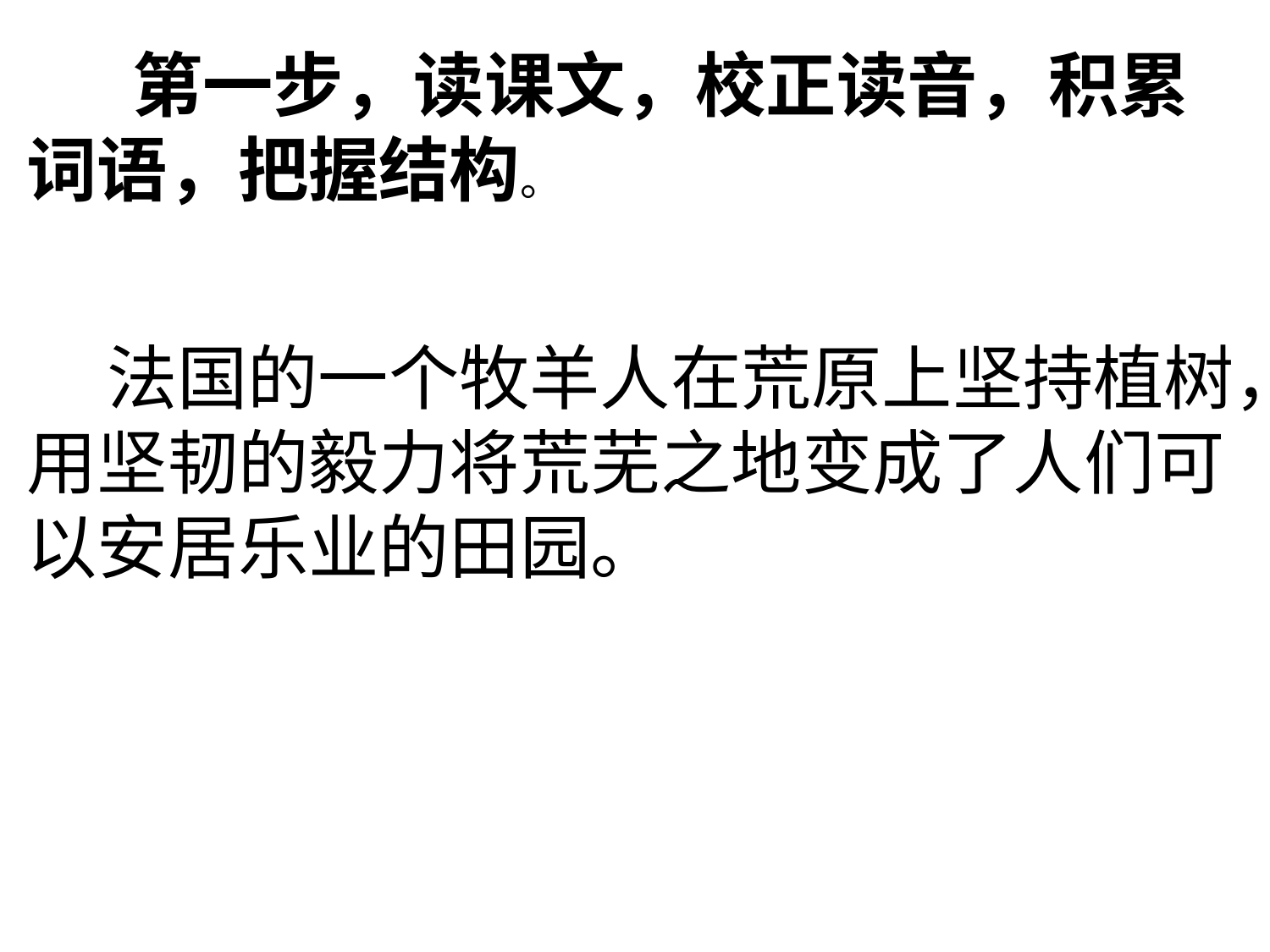

第一步，读课文，校正读音，积累词语，把握结构。

    法国的一个牧羊人在荒原上坚持植树，用坚韧的毅力将荒芜之地变成了人们可以安居乐业的田园。